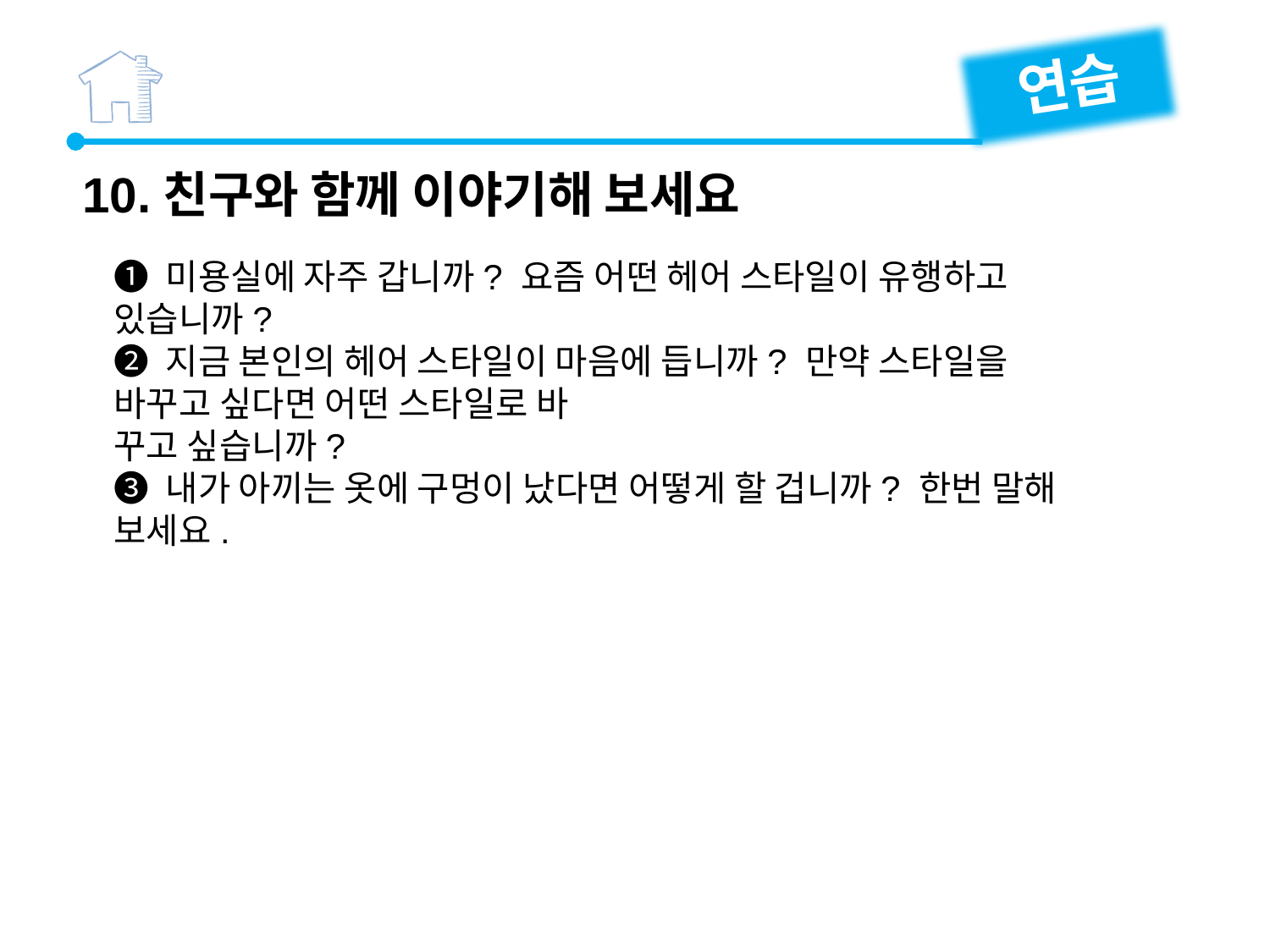

연습

10.친구와 함께 이야기해 보세요
❶ 미용실에 자주 갑니까? 요즘 어떤 헤어 스타일이 유행하고 있습니까?
❷ 지금 본인의 헤어 스타일이 마음에 듭니까? 만약 스타일을 바꾸고 싶다면 어떤 스타일로 바
꾸고 싶습니까?
❸ 내가 아끼는 옷에 구멍이 났다면 어떻게 할 겁니까? 한번 말해 보세요.